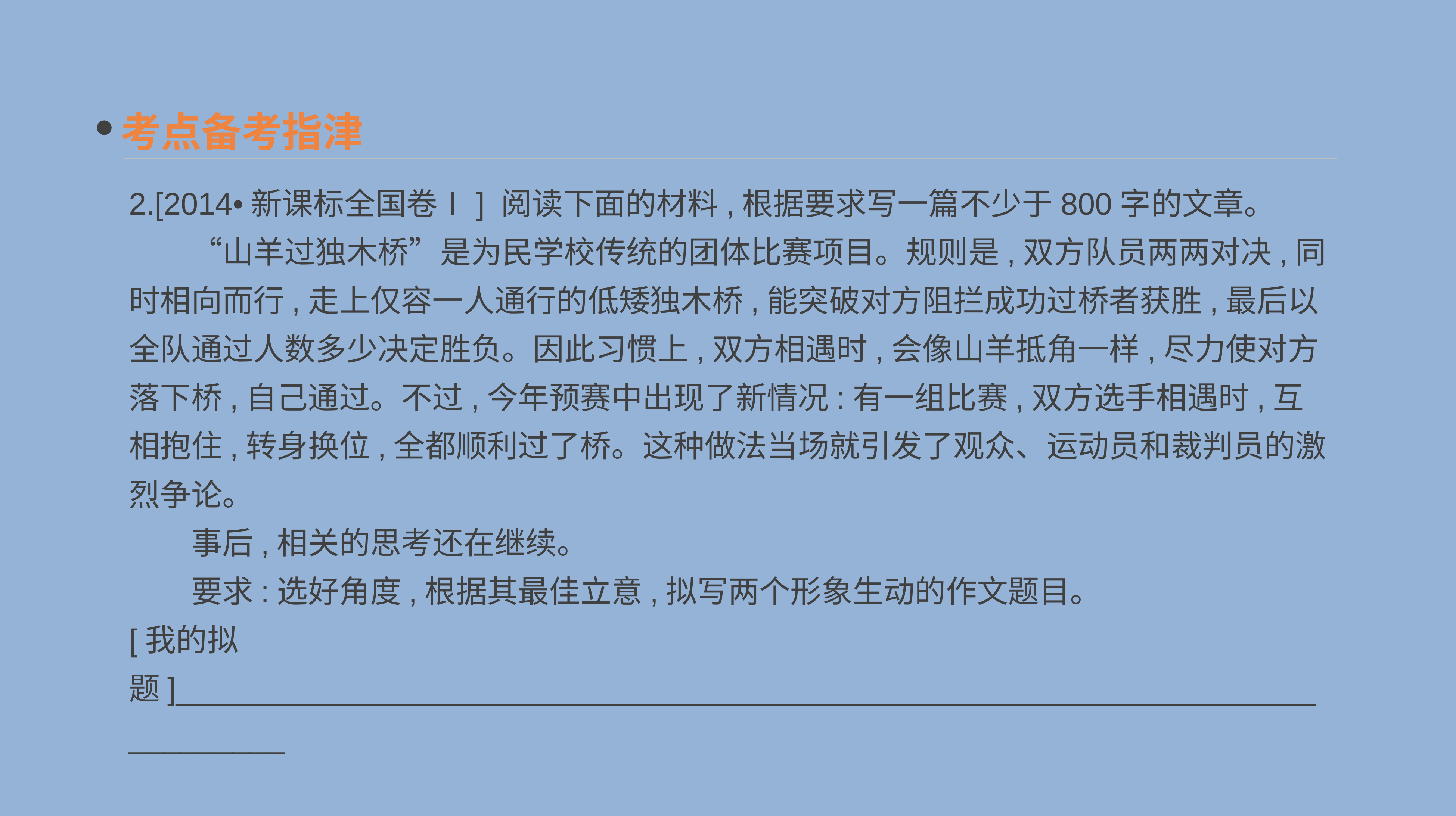

考点备考指津

2.[2014•新课标全国卷Ⅰ] 阅读下面的材料,根据要求写一篇不少于800字的文章。
　　“山羊过独木桥”是为民学校传统的团体比赛项目。规则是,双方队员两两对决,同时相向而行,走上仅容一人通行的低矮独木桥,能突破对方阻拦成功过桥者获胜,最后以全队通过人数多少决定胜负。因此习惯上,双方相遇时,会像山羊抵角一样,尽力使对方落下桥,自己通过。不过,今年预赛中出现了新情况:有一组比赛,双方选手相遇时,互相抱住,转身换位,全都顺利过了桥。这种做法当场就引发了观众、运动员和裁判员的激烈争论。
　　事后,相关的思考还在继续。
　　要求:选好角度,根据其最佳立意,拟写两个形象生动的作文题目。
[我的拟题]___________________________________________________________________________